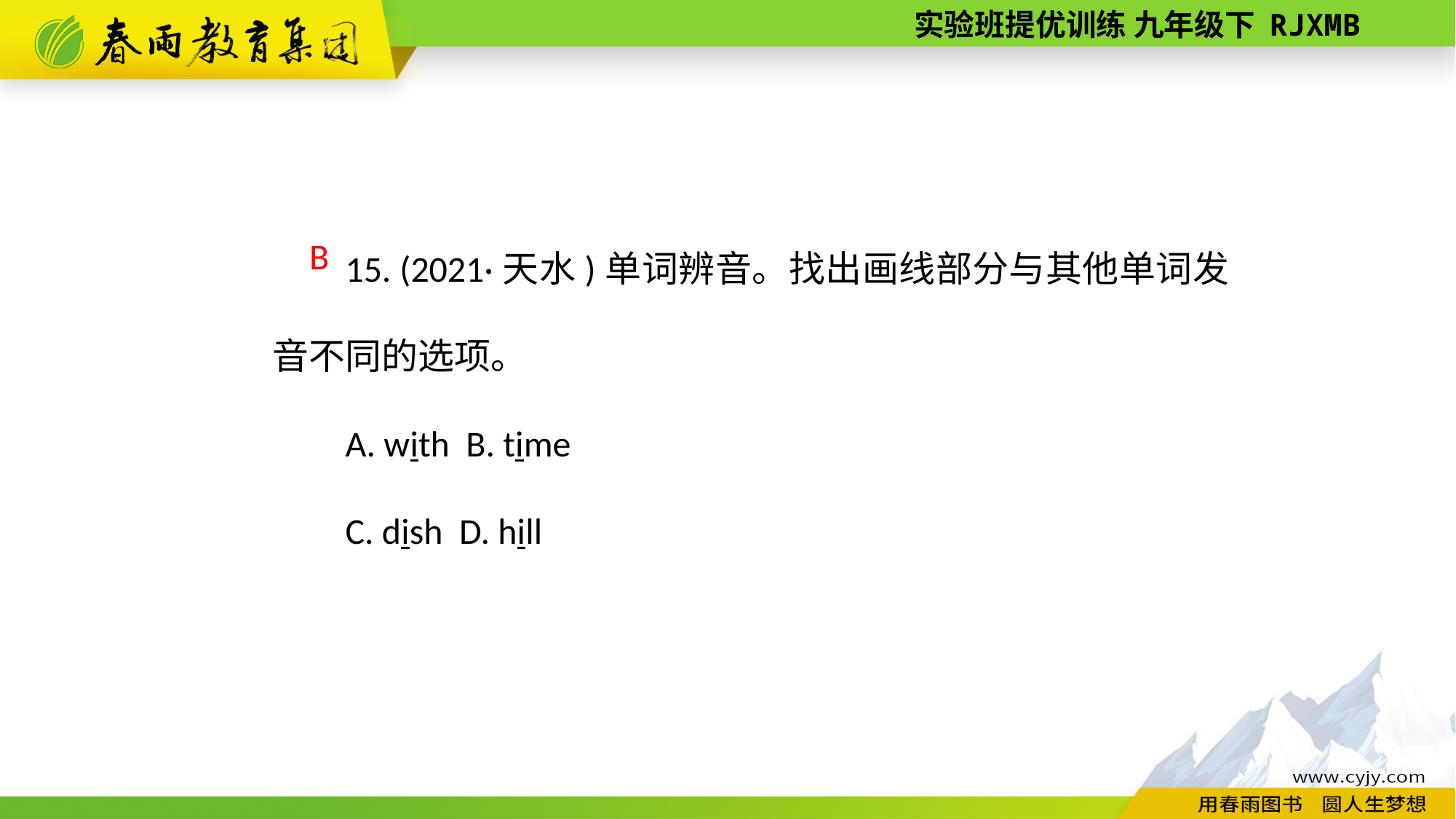

15. (2021·天水)单词辨音。找出画线部分与其他单词发音不同的选项。
A. with  B. time
C. dish  D. hill
B